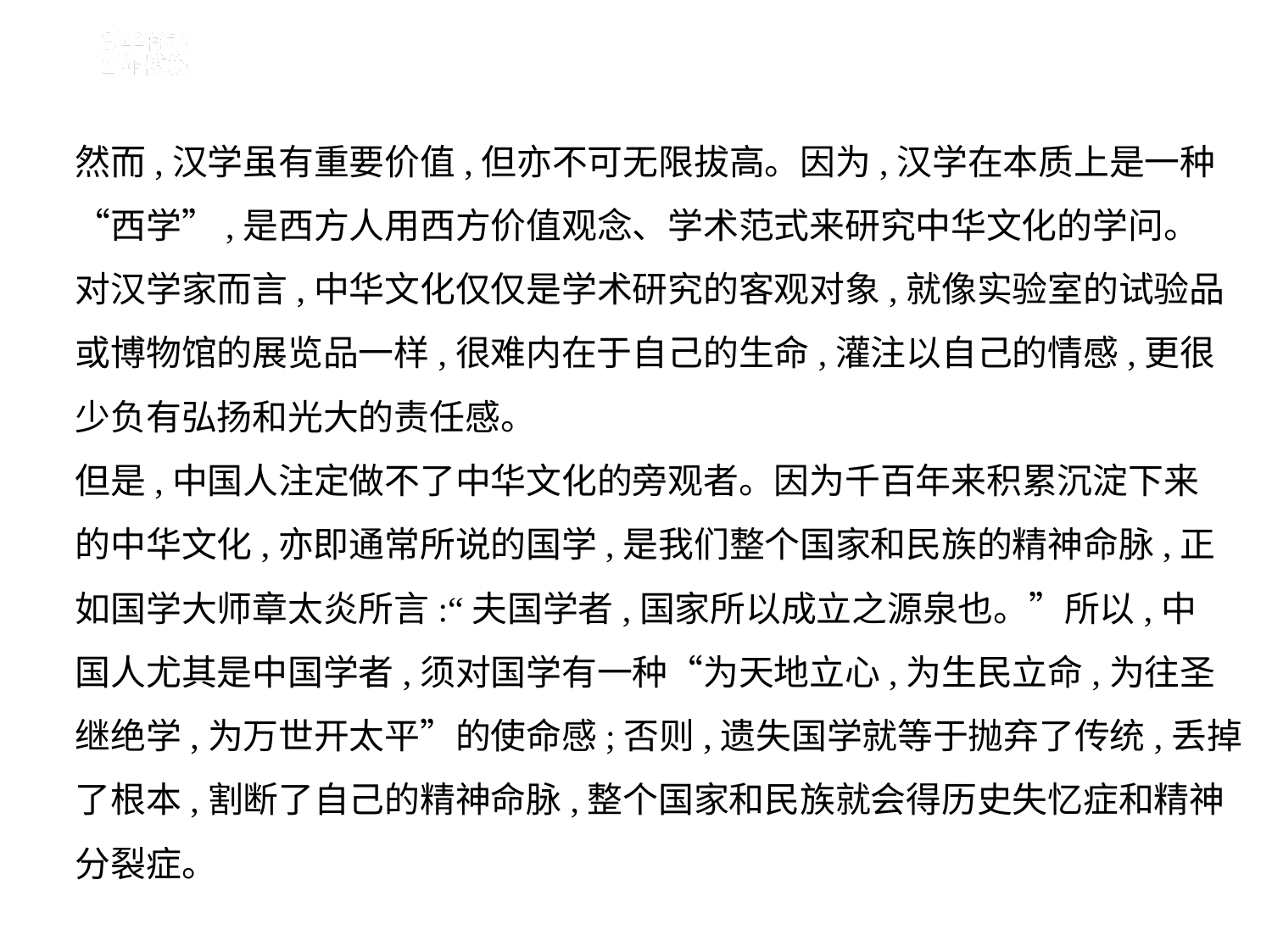

然而,汉学虽有重要价值,但亦不可无限拔高。因为,汉学在本质上是一种
“西学”,是西方人用西方价值观念、学术范式来研究中华文化的学问。
对汉学家而言,中华文化仅仅是学术研究的客观对象,就像实验室的试验品
或博物馆的展览品一样,很难内在于自己的生命,灌注以自己的情感,更很
少负有弘扬和光大的责任感。
但是,中国人注定做不了中华文化的旁观者。因为千百年来积累沉淀下来
的中华文化,亦即通常所说的国学,是我们整个国家和民族的精神命脉,正
如国学大师章太炎所言:“夫国学者,国家所以成立之源泉也。”所以,中
国人尤其是中国学者,须对国学有一种“为天地立心,为生民立命,为往圣
继绝学,为万世开太平”的使命感;否则,遗失国学就等于抛弃了传统,丢掉
了根本,割断了自己的精神命脉,整个国家和民族就会得历史失忆症和精神
分裂症。